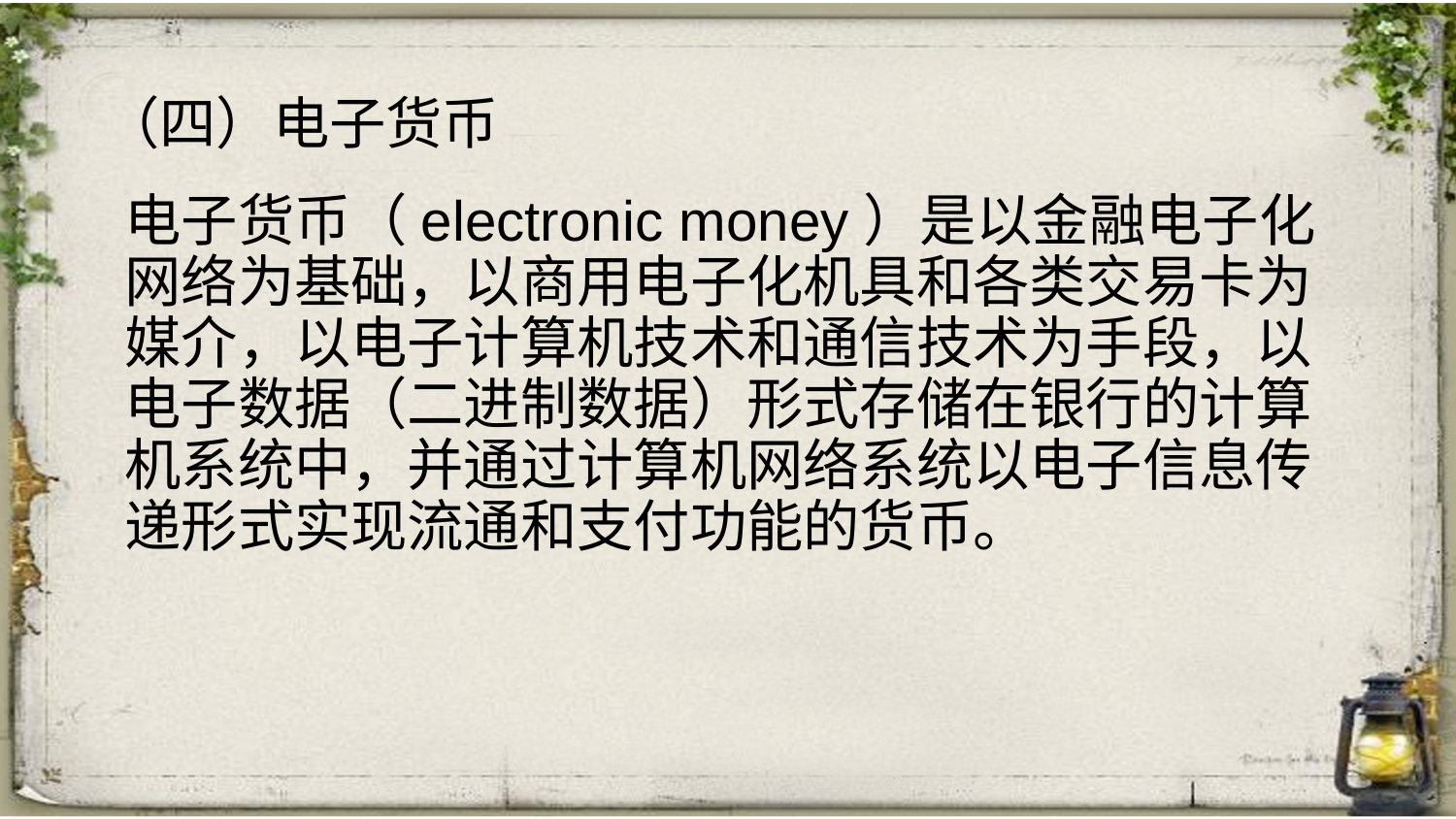

# （四）电子货币
电子货币（electronic money）是以金融电子化网络为基础，以商用电子化机具和各类交易卡为媒介，以电子计算机技术和通信技术为手段，以电子数据（二进制数据）形式存储在银行的计算机系统中，并通过计算机网络系统以电子信息传递形式实现流通和支付功能的货币。